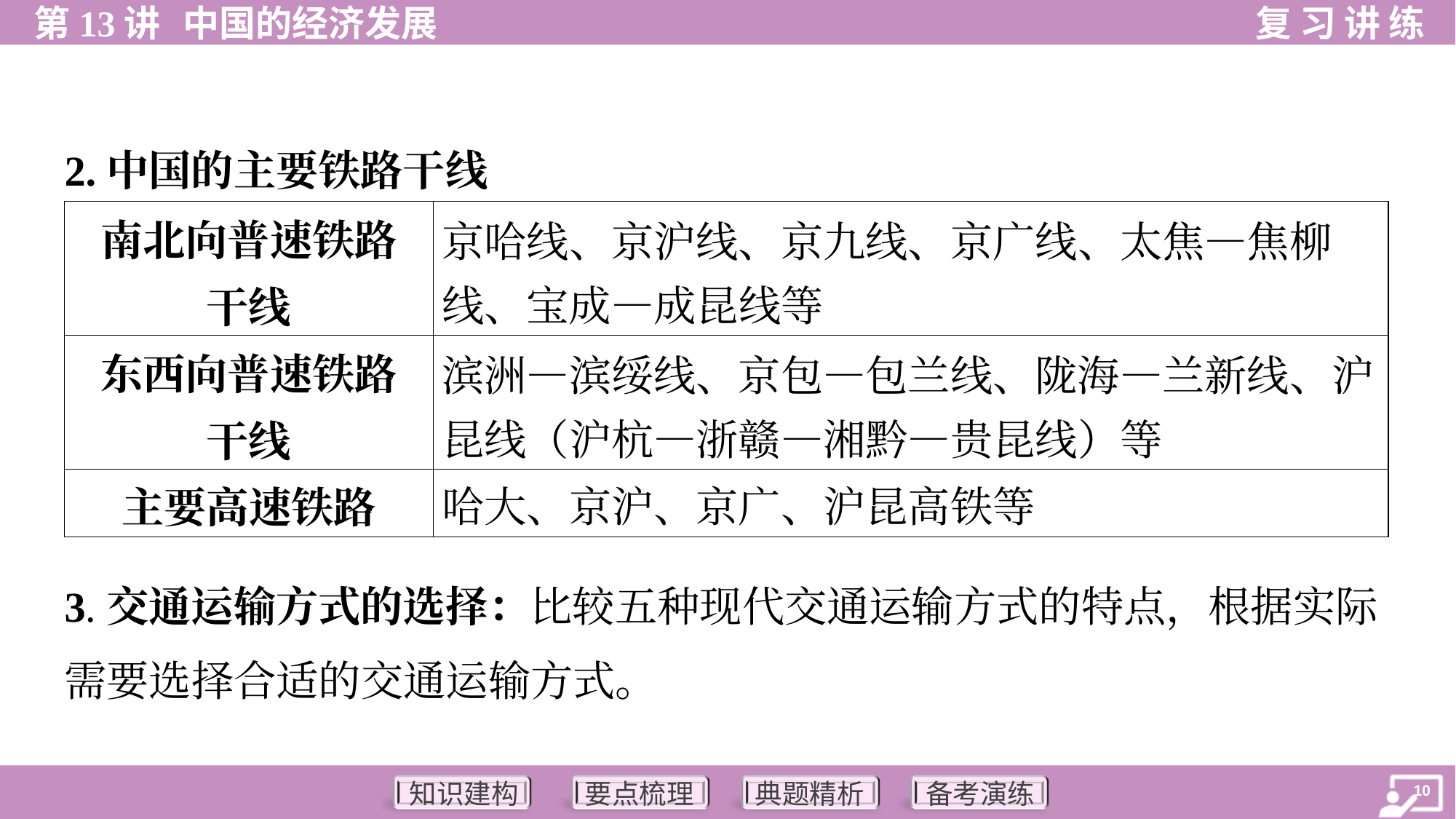

2.中国的主要铁路干线
| 南北向普速铁路 干线 | 京哈线、京沪线、京九线、京广线、太焦—焦柳 线、宝成—成昆线等 |
| --- | --- |
| 东西向普速铁路 干线 | 滨洲—滨绥线、京包—包兰线、陇海—兰新线、沪 昆线（沪杭—浙赣—湘黔—贵昆线）等 |
| 主要高速铁路 | 哈大、京沪、京广、沪昆高铁等 |
3.交通运输方式的选择：比较五种现代交通运输方式的特点，根据实际
需要选择合适的交通运输方式。